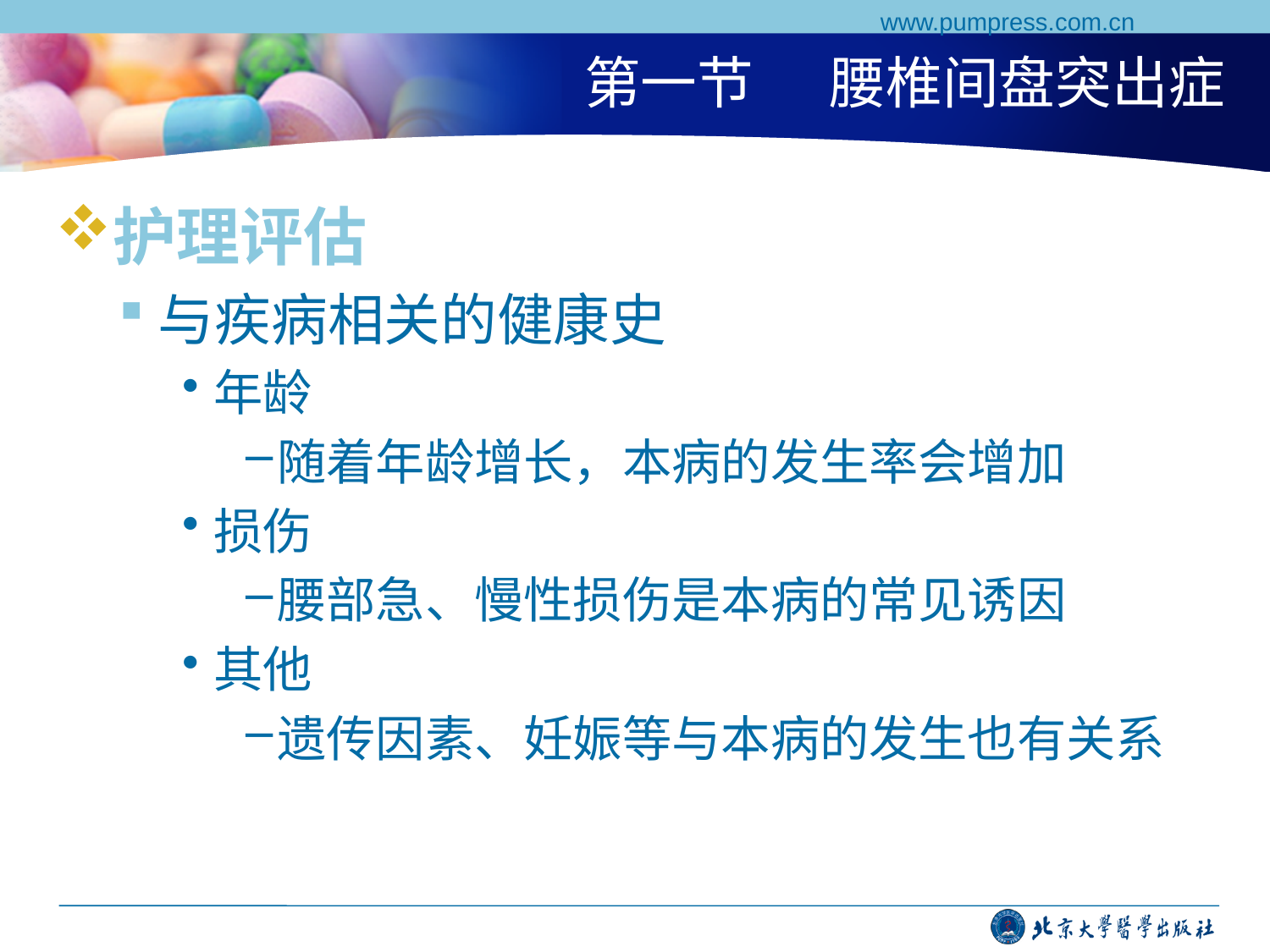

www.pumpress.com.cn
# 第一节      腰椎间盘突出症
护理评估
与疾病相关的健康史
年龄
随着年龄增长，本病的发生率会增加
损伤
腰部急、慢性损伤是本病的常见诱因
其他
遗传因素、妊娠等与本病的发生也有关系